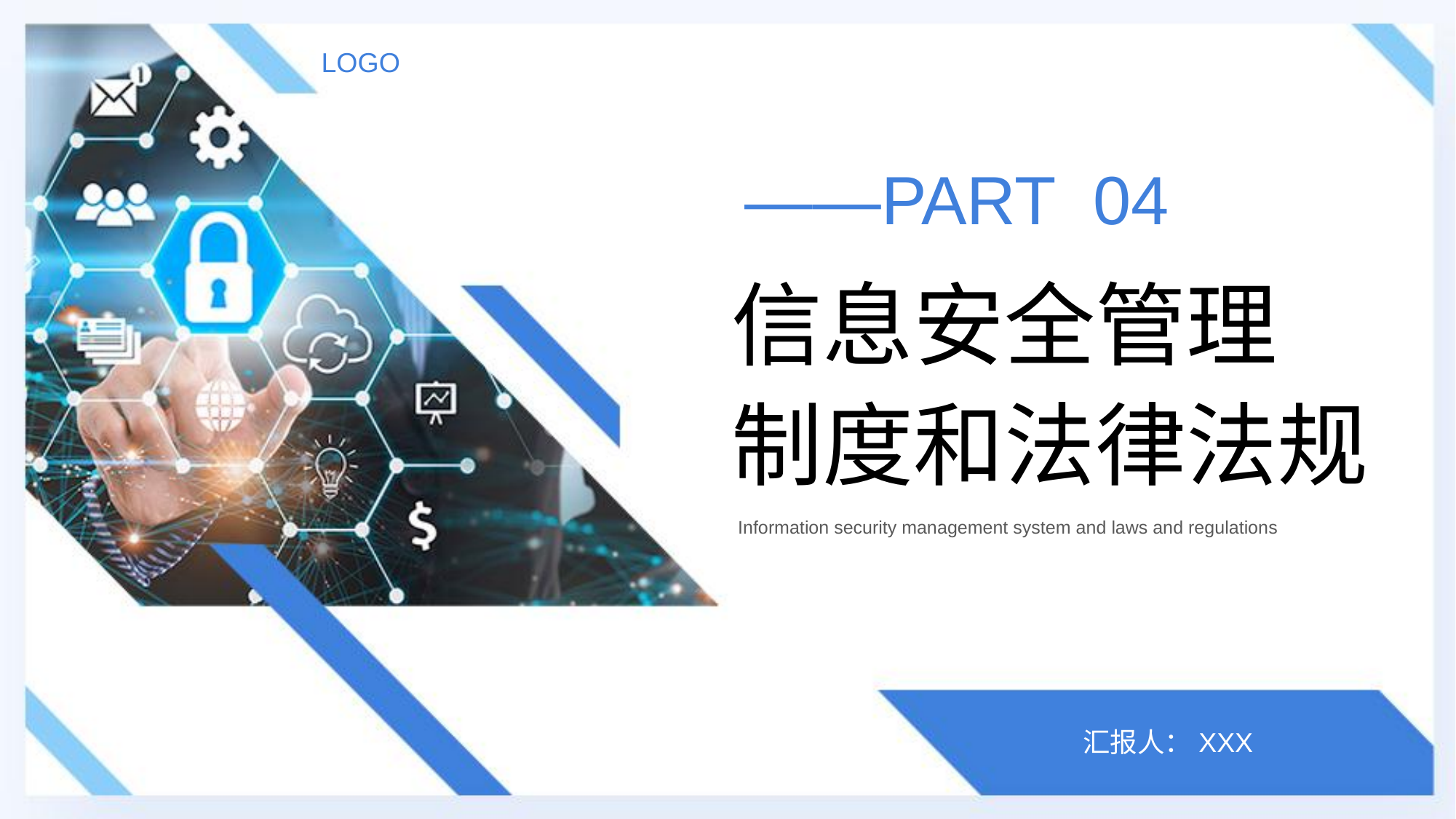

LOGO
——PART  04
信息安全管理
制度和法律法规
Information security management system and laws and regulations
汇报人：XXX